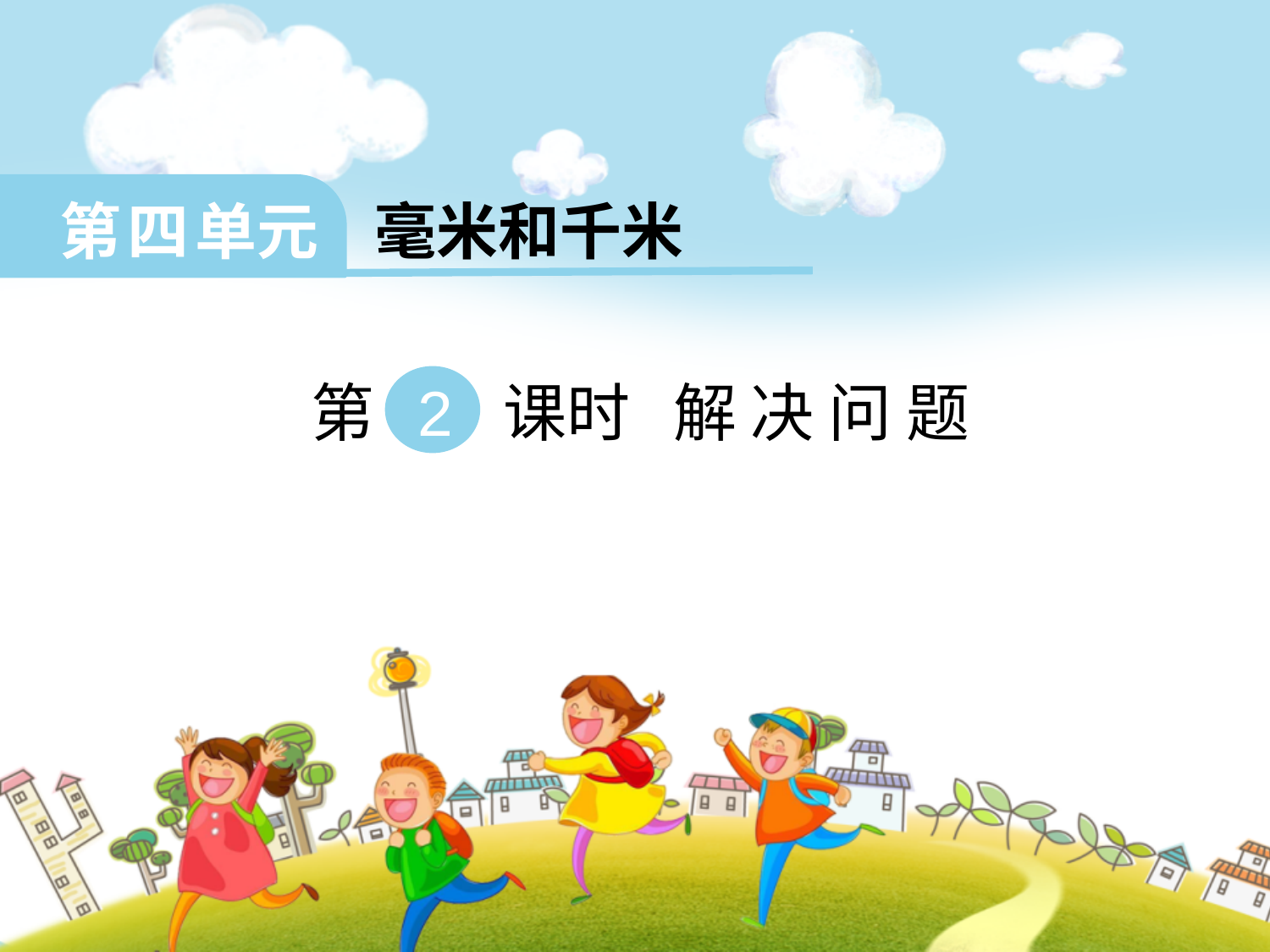

第 四 单元    毫米和千米

  第  2  课时   解 决 问 题